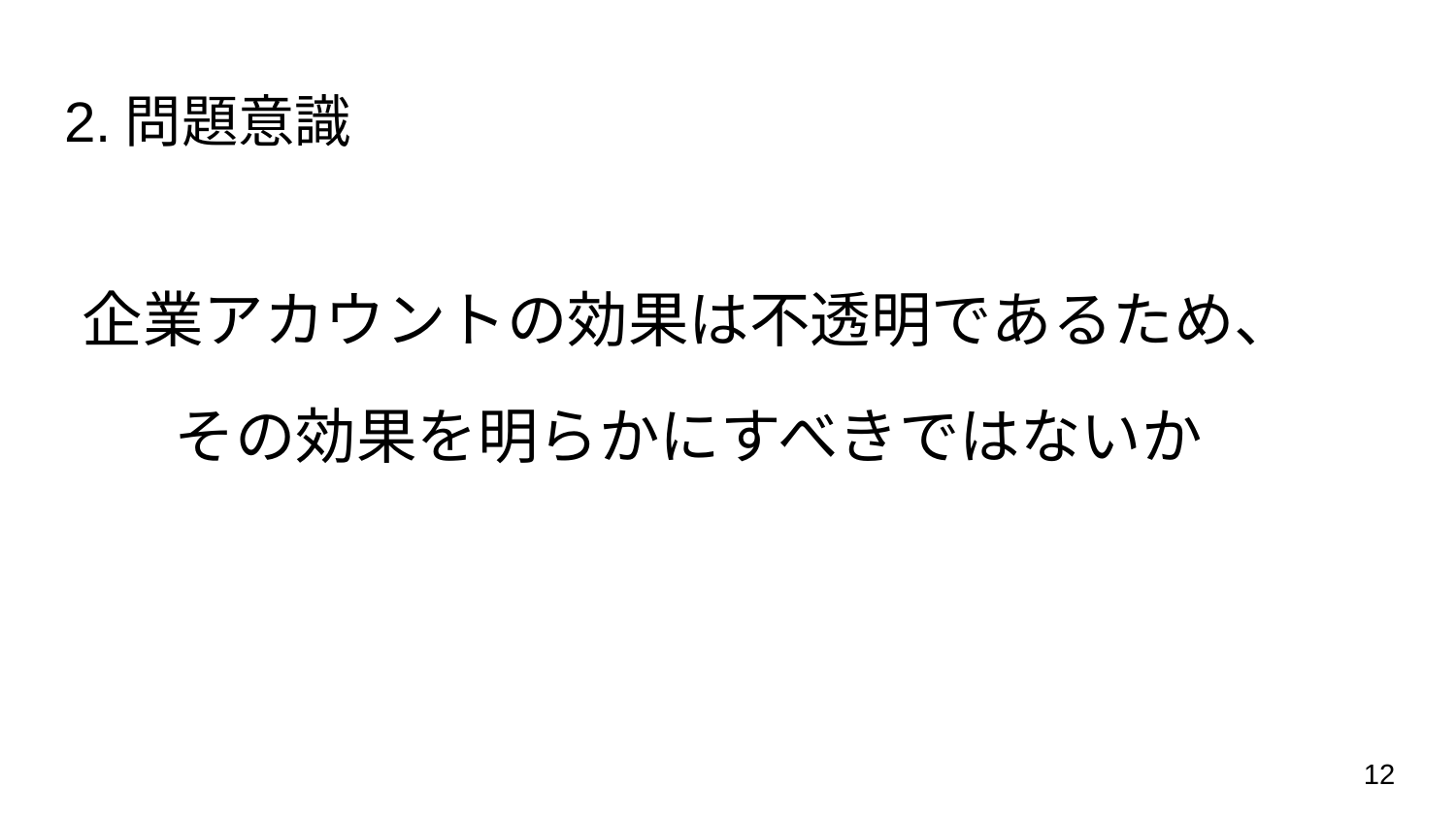

# 2.問題意識

企業アカウントの効果は不透明であるため、
その効果を明らかにすべきではないか
12